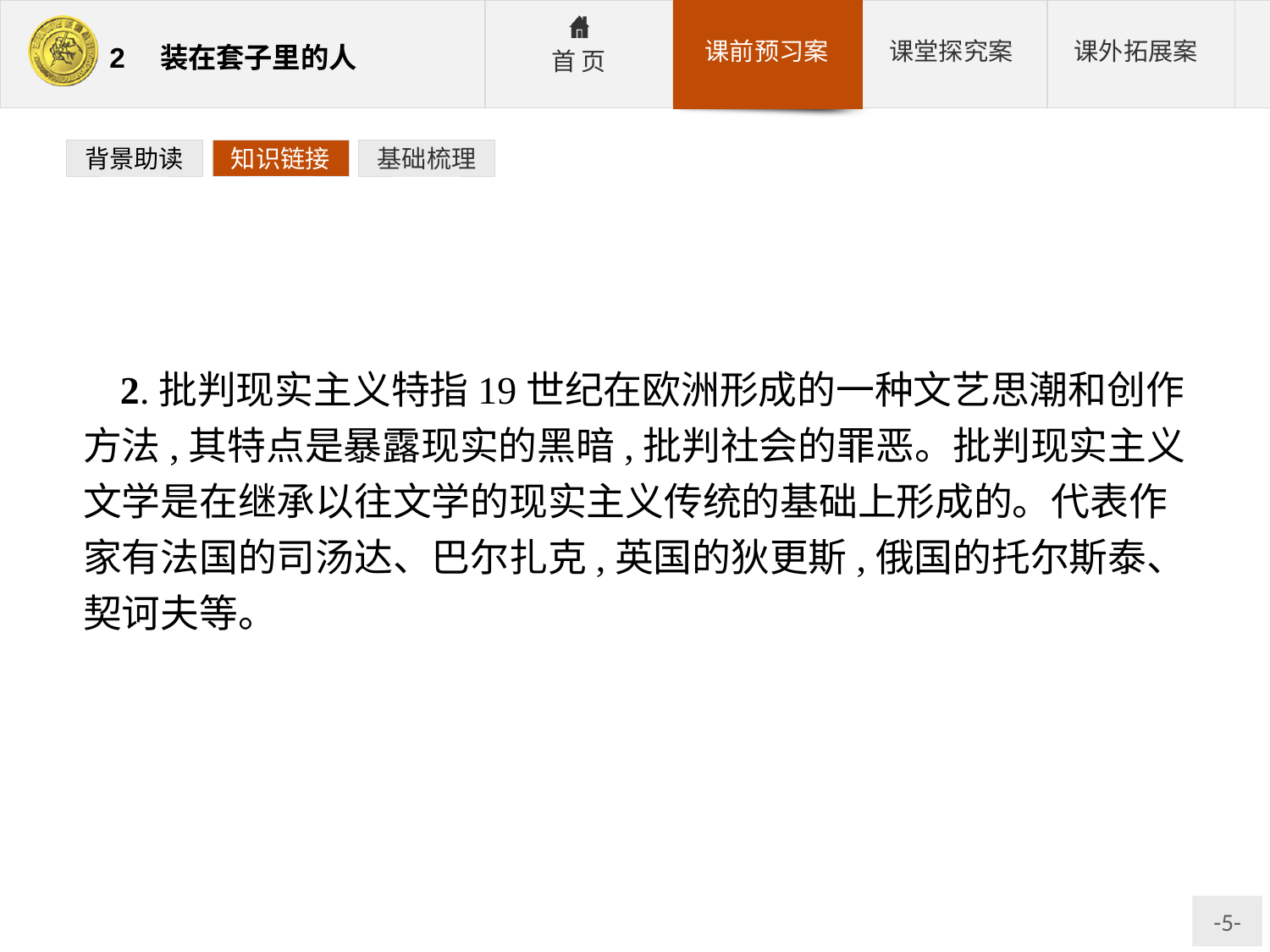

背景助读
知识链接
基础梳理
2.批判现实主义特指19世纪在欧洲形成的一种文艺思潮和创作方法,其特点是暴露现实的黑暗,批判社会的罪恶。批判现实主义文学是在继承以往文学的现实主义传统的基础上形成的。代表作家有法国的司汤达、巴尔扎克,英国的狄更斯,俄国的托尔斯泰、契诃夫等。